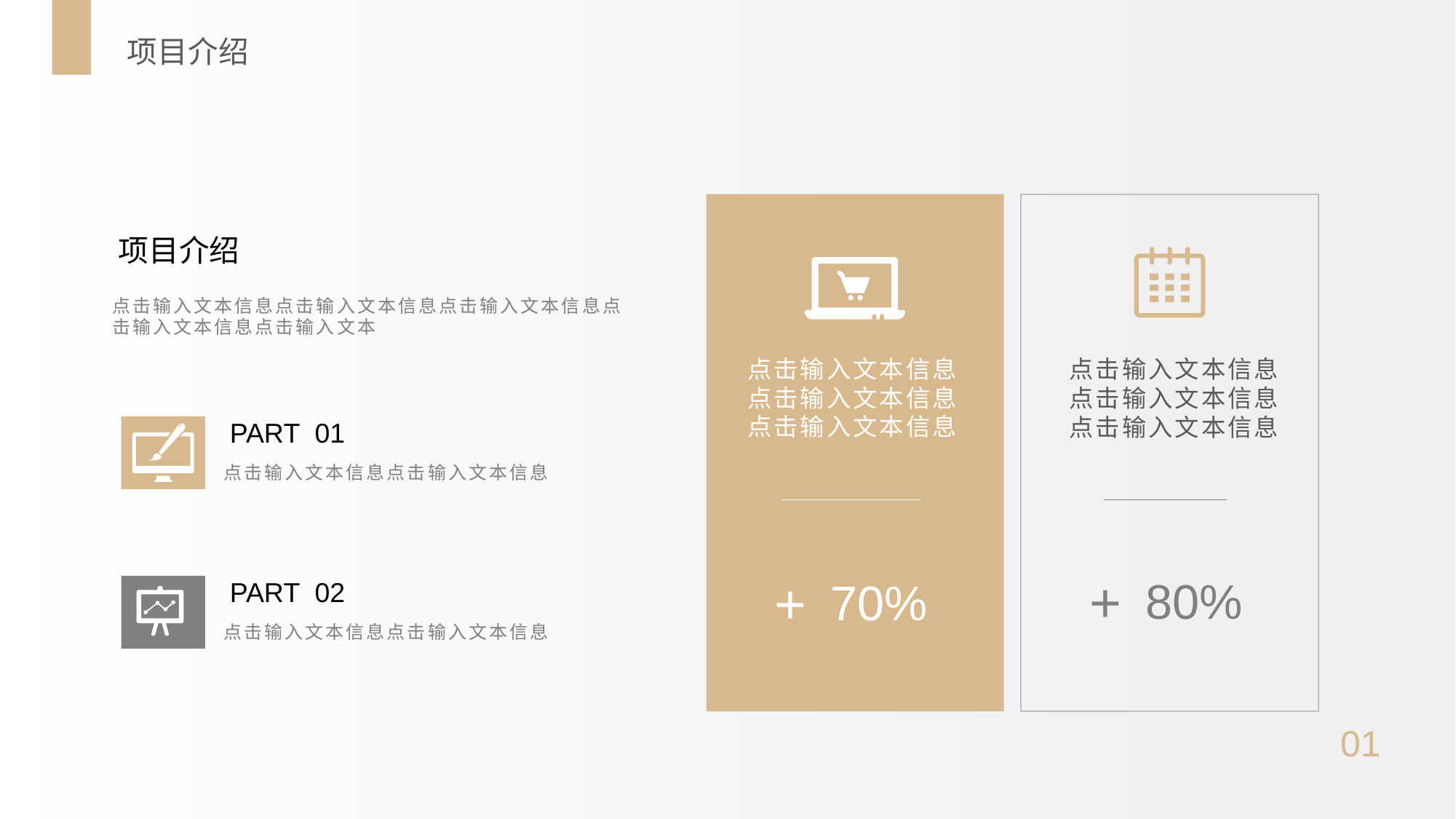

项目介绍

项目介绍

点击输入文本信息点击输入文本信息点击输入文本信息点击输入文本信息点击输入文本
点击输入文本信息点击输入文本信息点击输入文本信息
点击输入文本信息点击输入文本信息点击输入文本信息
PART  01

点击输入文本信息点击输入文本信息
+
+
80%
70%
PART  02

点击输入文本信息点击输入文本信息
01